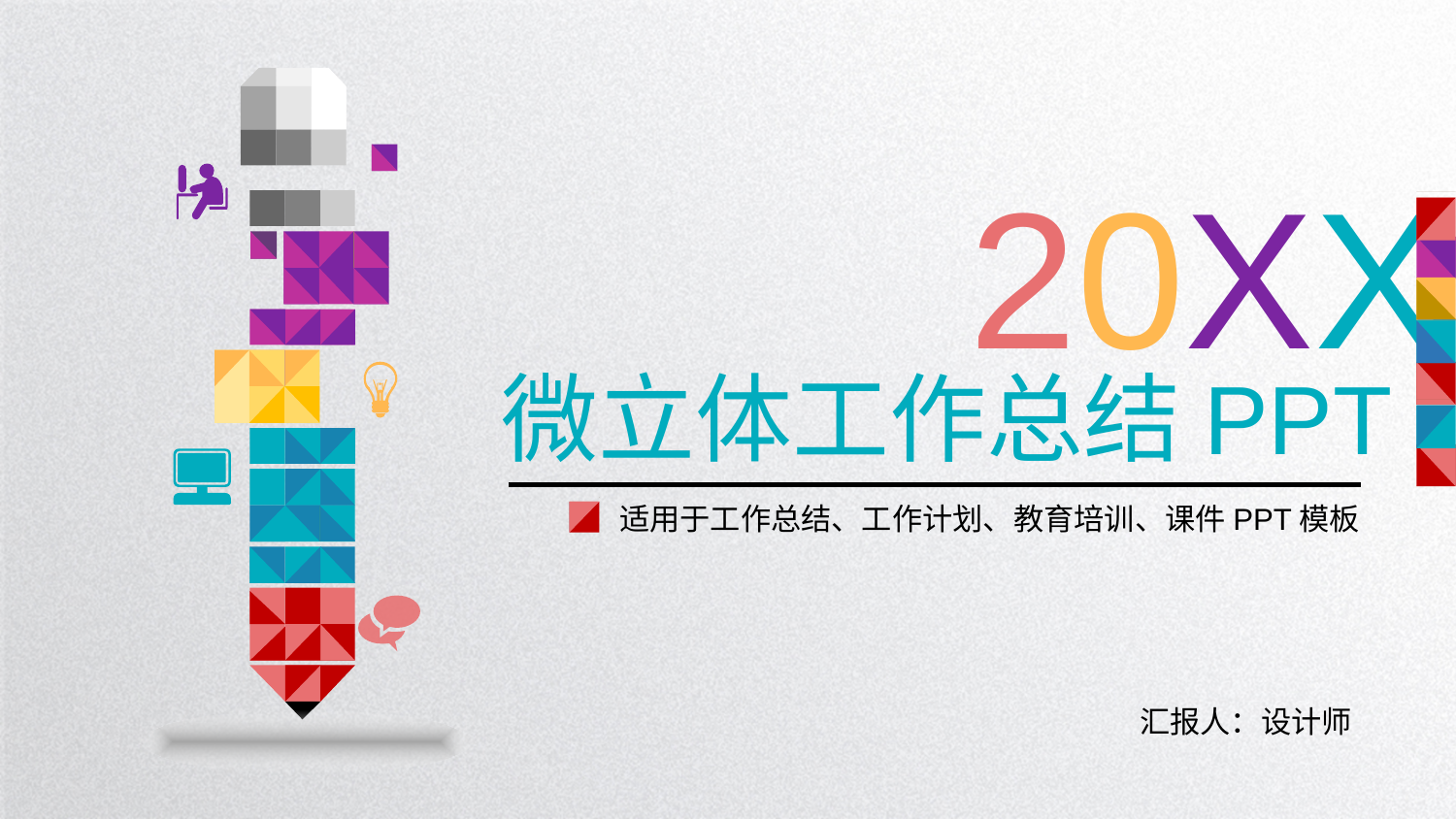

20XX

微立体工作总结PPT

适用于工作总结、工作计划、教育培训、课件PPT模板

汇报人：设计师